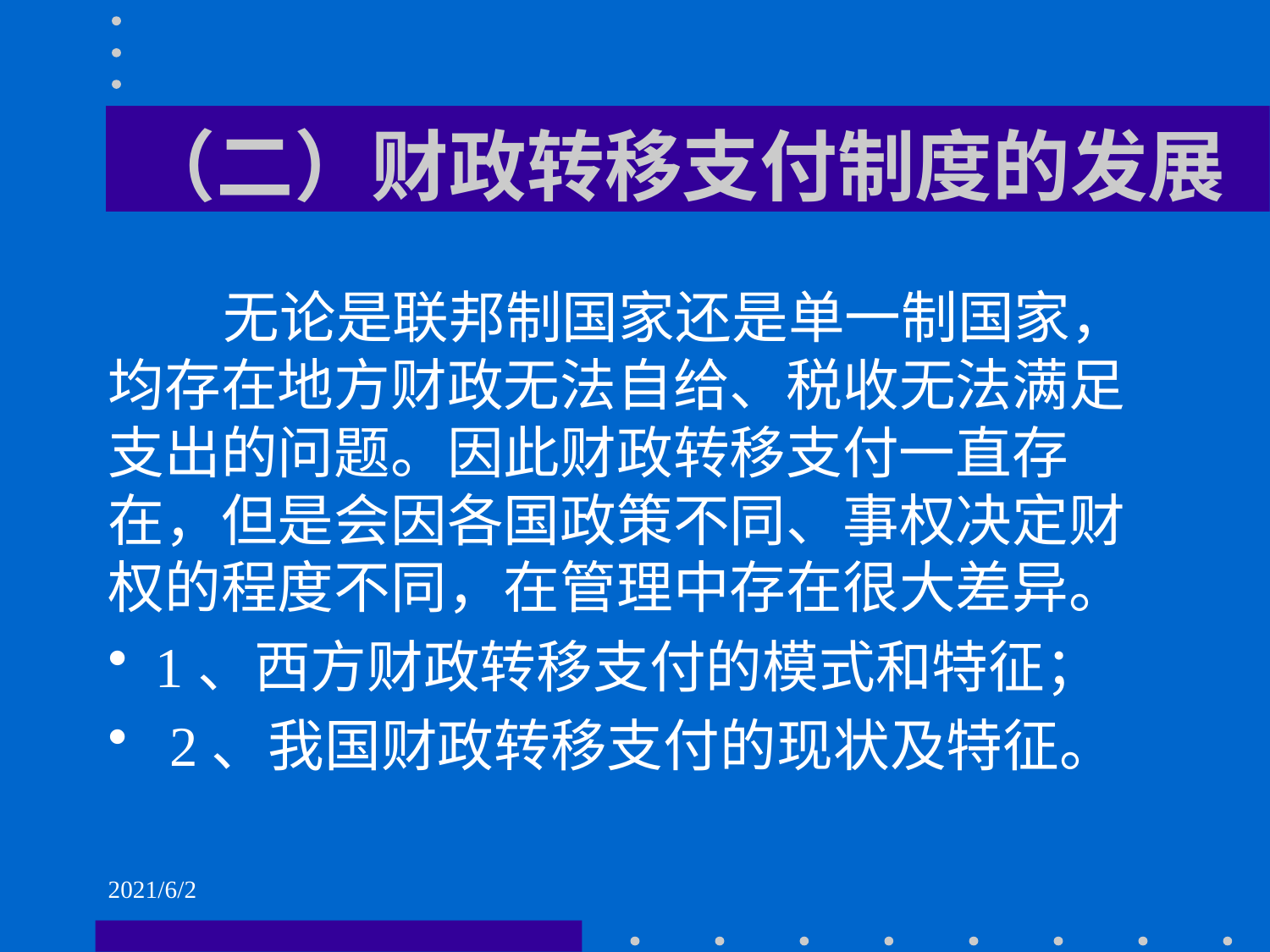

# （二）财政转移支付制度的发展
        无论是联邦制国家还是单一制国家，均存在地方财政无法自给、税收无法满足支出的问题。因此财政转移支付一直存在，但是会因各国政策不同、事权决定财权的程度不同，在管理中存在很大差异。
1、西方财政转移支付的模式和特征；
 2、我国财政转移支付的现状及特征。
2021/6/2